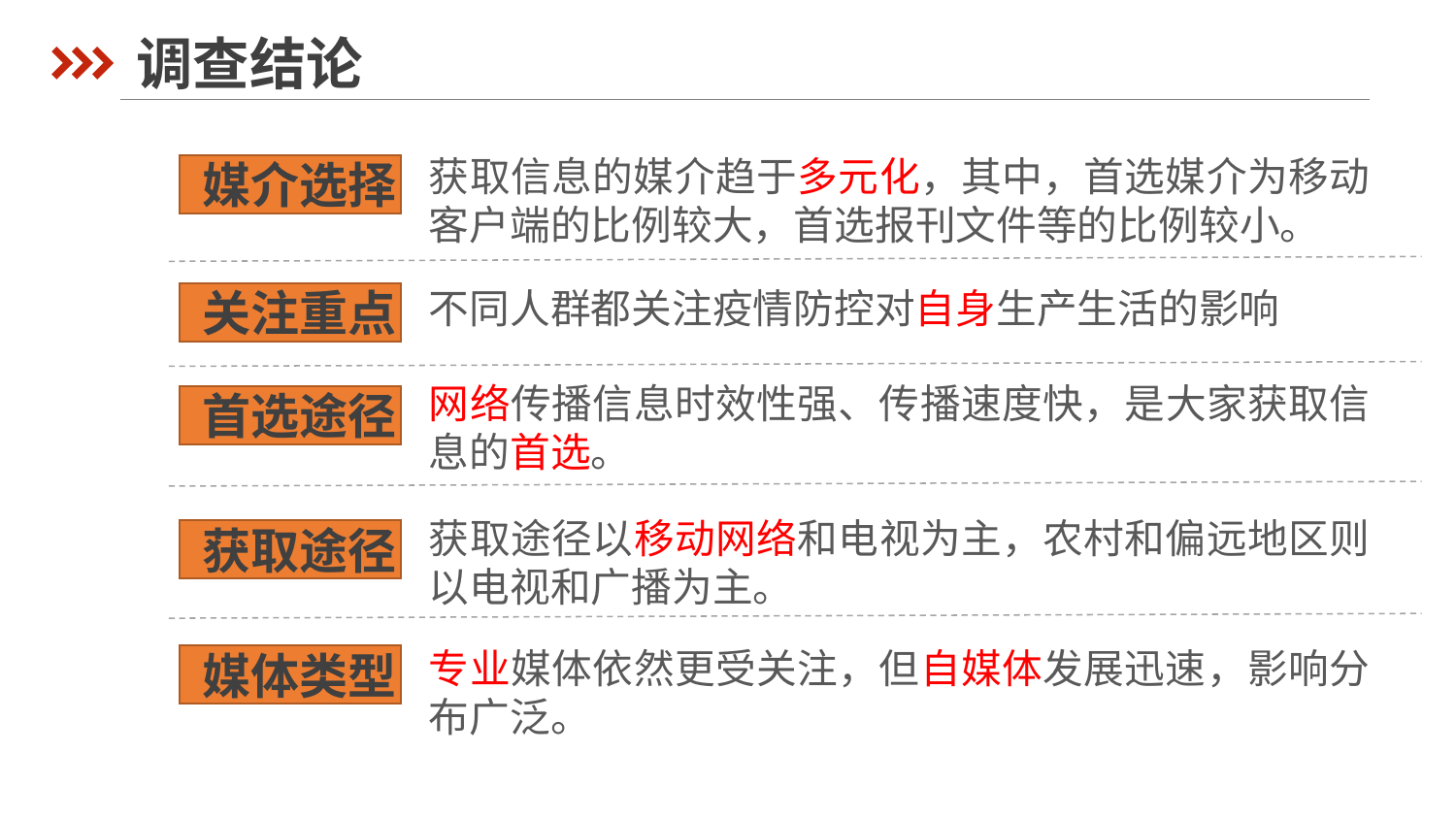

调查结论

获取信息的媒介趋于多元化，其中，首选媒介为移动客户端的比例较大，首选报刊文件等的比例较小。
 媒介选择
 关注重点
不同人群都关注疫情防控对自身生产生活的影响
网络传播信息时效性强、传播速度快，是大家获取信息的首选。
 首选途径
获取途径以移动网络和电视为主，农村和偏远地区则以电视和广播为主。
 获取途径
专业媒体依然更受关注，但自媒体发展迅速，影响分布广泛。
 媒体类型